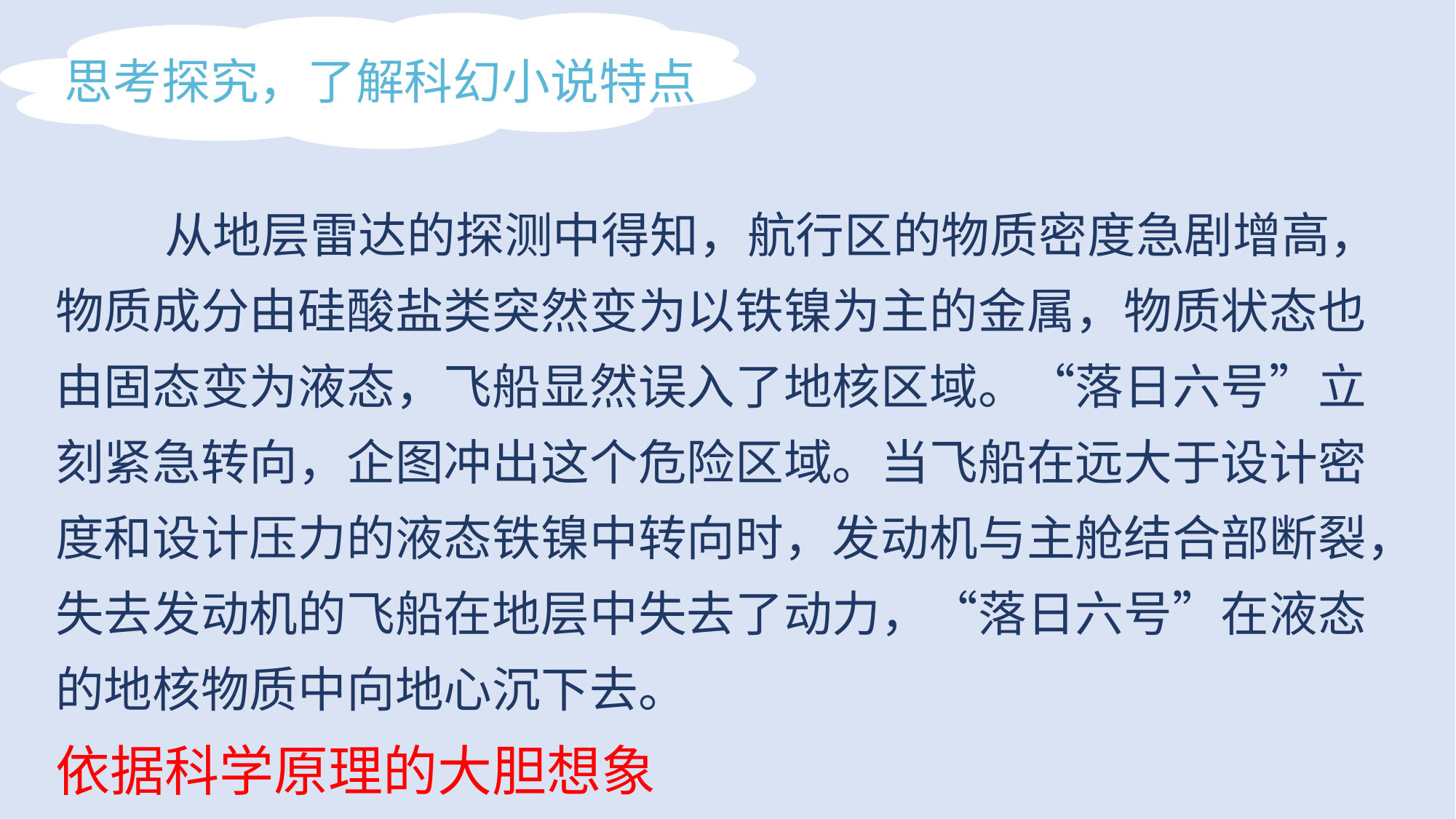

思考探究，了解科幻小说特点
	从地层雷达的探测中得知，航行区的物质密度急剧增高，物质成分由硅酸盐类突然变为以铁镍为主的金属，物质状态也由固态变为液态，飞船显然误入了地核区域。“落日六号”立刻紧急转向，企图冲出这个危险区域。当飞船在远大于设计密度和设计压力的液态铁镍中转向时，发动机与主舱结合部断裂，失去发动机的飞船在地层中失去了动力，“落日六号”在液态的地核物质中向地心沉下去。
依据科学原理的大胆想象